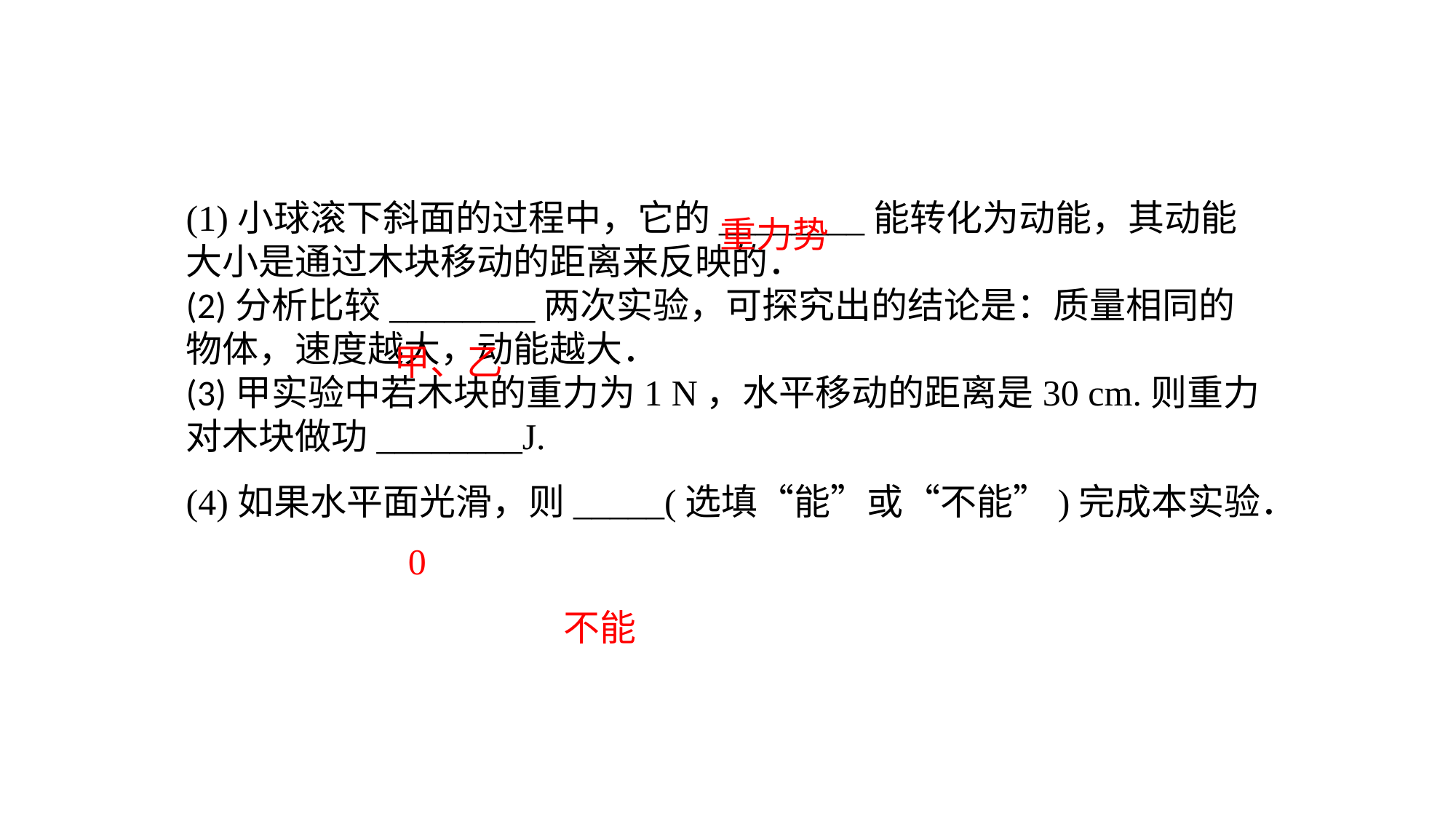

(1)小球滚下斜面的过程中，它的________能转化为动能，其动能大小是通过木块移动的距离来反映的．(2)分析比较________两次实验，可探究出的结论是：质量相同的物体，速度越大，动能越大．(3)甲实验中若木块的重力为1 N，水平移动的距离是30 cm.则重力对木块做功________J.(4)如果水平面光滑，则_____(选填“能”或“不能”)完成本实验．
重力势
甲、乙
0
不能